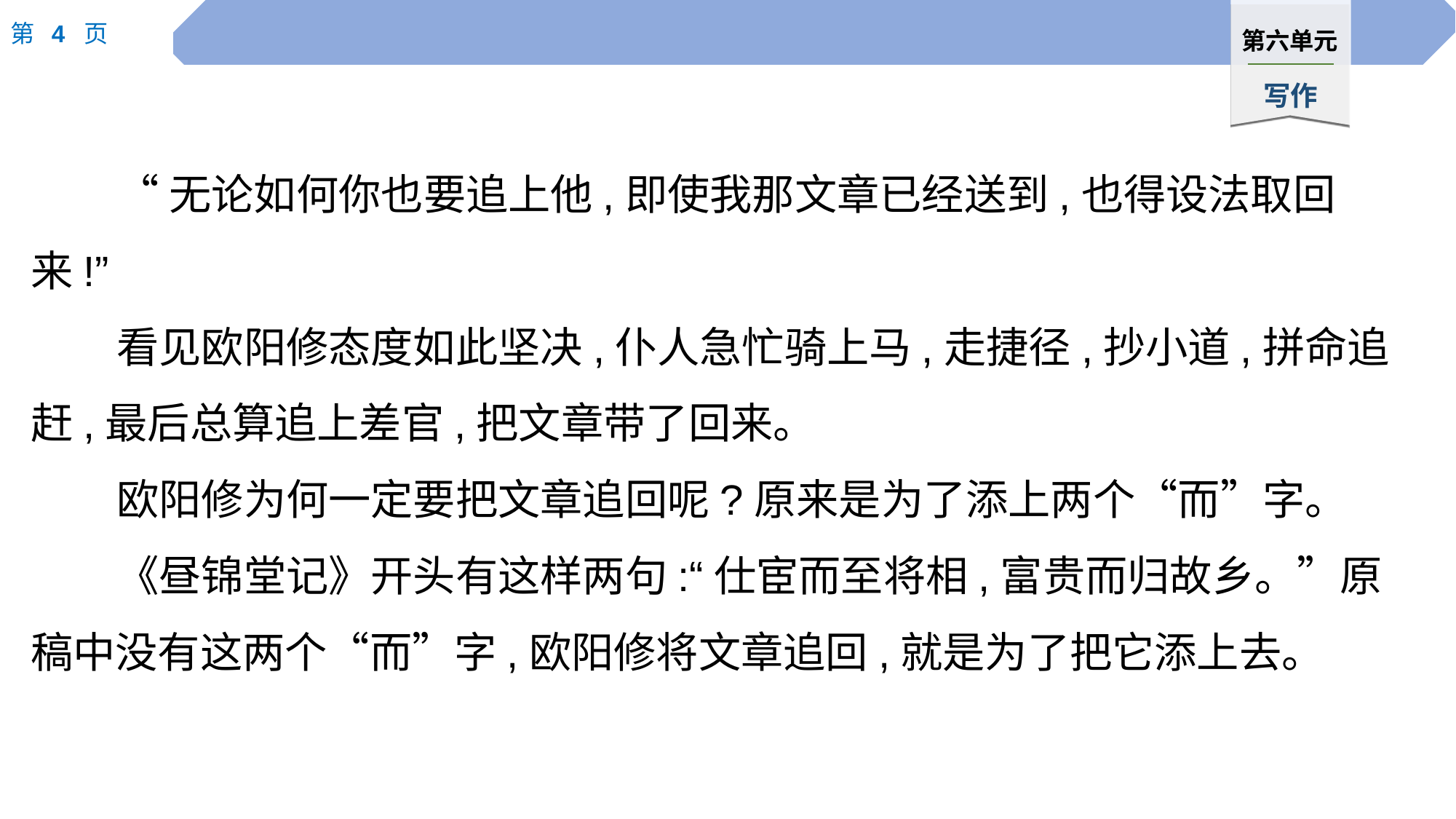

“无论如何你也要追上他,即使我那文章已经送到,也得设法取回来!”
看见欧阳修态度如此坚决,仆人急忙骑上马,走捷径,抄小道,拼命追赶,最后总算追上差官,把文章带了回来。
欧阳修为何一定要把文章追回呢?原来是为了添上两个“而”字。
《昼锦堂记》开头有这样两句:“仕宦而至将相,富贵而归故乡。”原稿中没有这两个“而”字,欧阳修将文章追回,就是为了把它添上去。